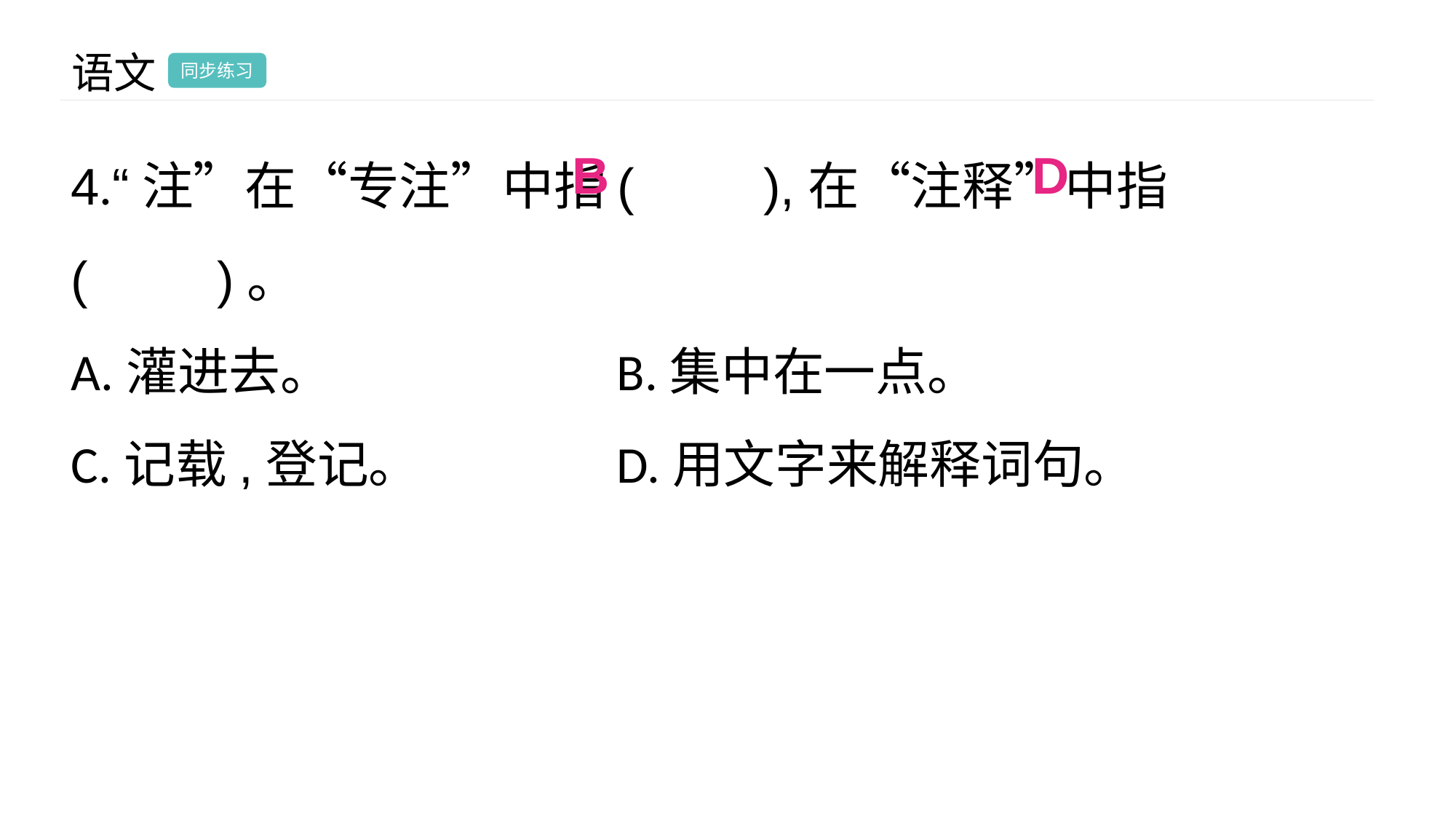

语文
同步练习
4.“注”在“专注”中指(         ),在“注释”中指(         )。
A.灌进去。　			B.集中在一点。
C.记载,登记。　		D.用文字来解释词句。
B
D